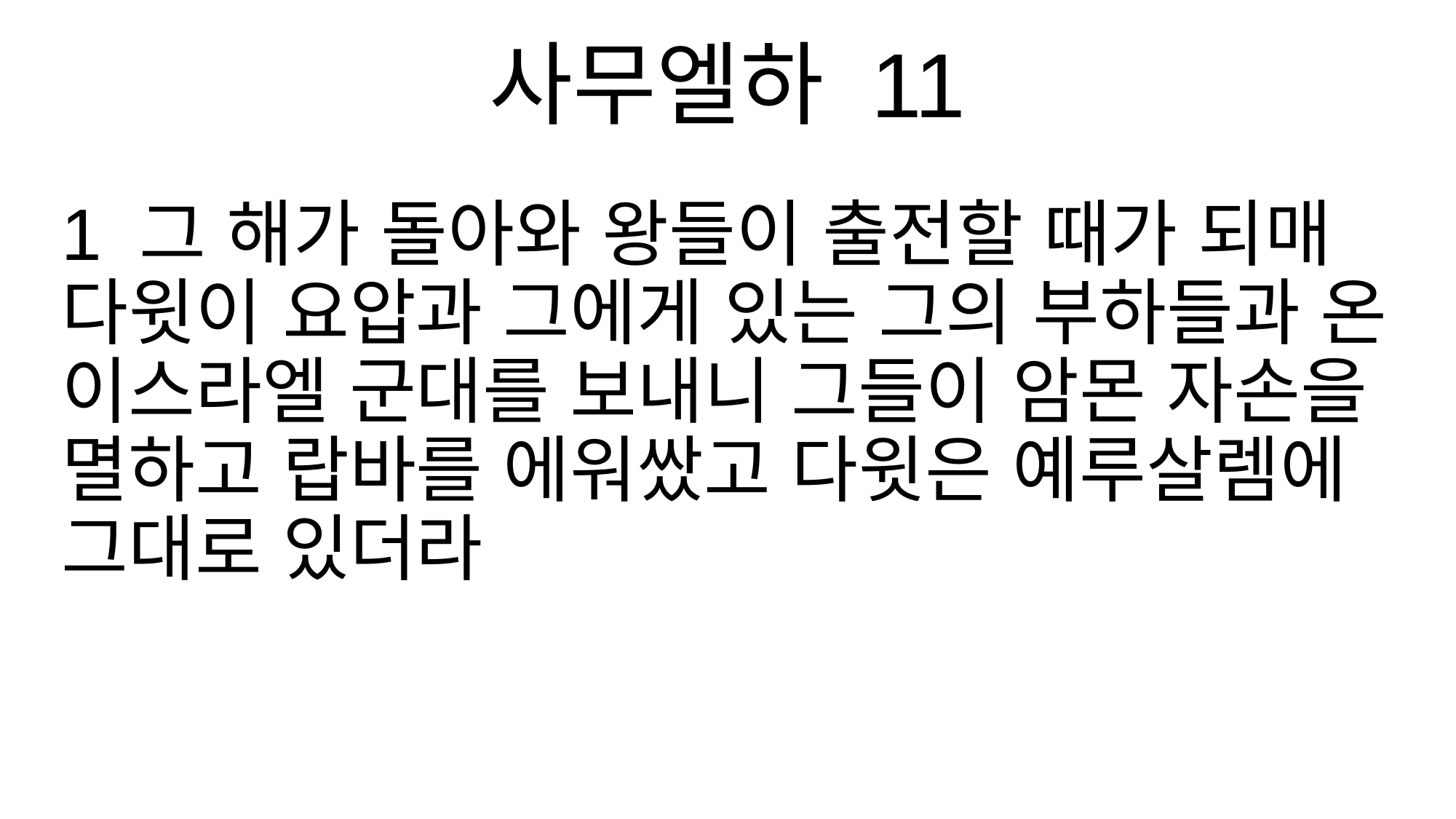

사무엘하 11
1 그 해가 돌아와 왕들이 출전할 때가 되매 다윗이 요압과 그에게 있는 그의 부하들과 온 이스라엘 군대를 보내니 그들이 암몬 자손을 멸하고 랍바를 에워쌌고 다윗은 예루살렘에 그대로 있더라